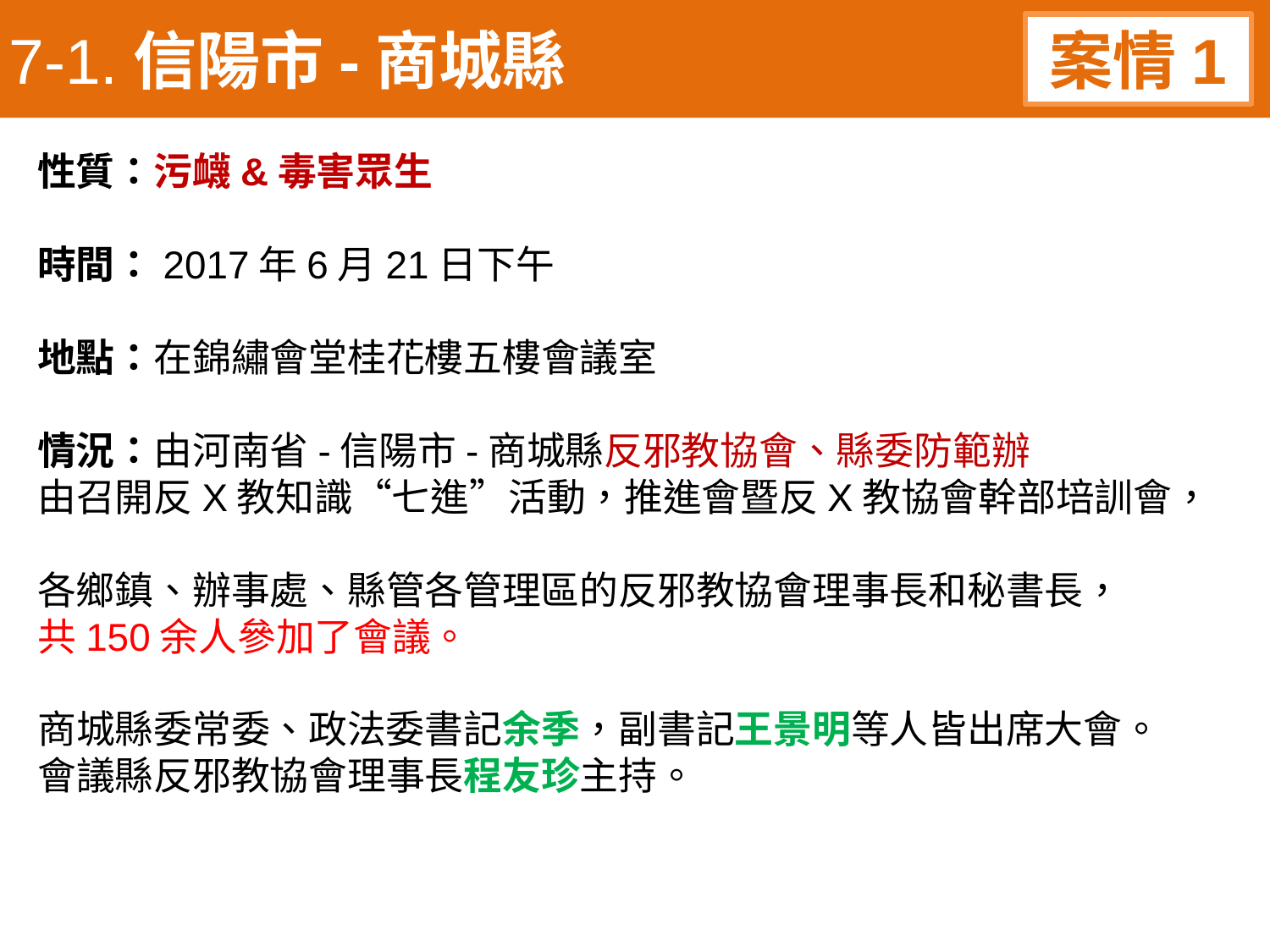

7-1.信陽市-商城縣
案情1

性質：污衊&毒害眾生

時間：2017年6月21日下午

地點：在錦繡會堂桂花樓五樓會議室

情況：由河南省-信陽市-商城縣反邪教協會、縣委防範辦
由召開反X教知識“七進”活動，推進會暨反X教協會幹部培訓會，

各鄉鎮、辦事處、縣管各管理區的反邪教協會理事長和秘書長，
共150余人參加了會議。

商城縣委常委、政法委書記余季，副書記王景明等人皆出席大會。
會議縣反邪教協會理事長程友珍主持。